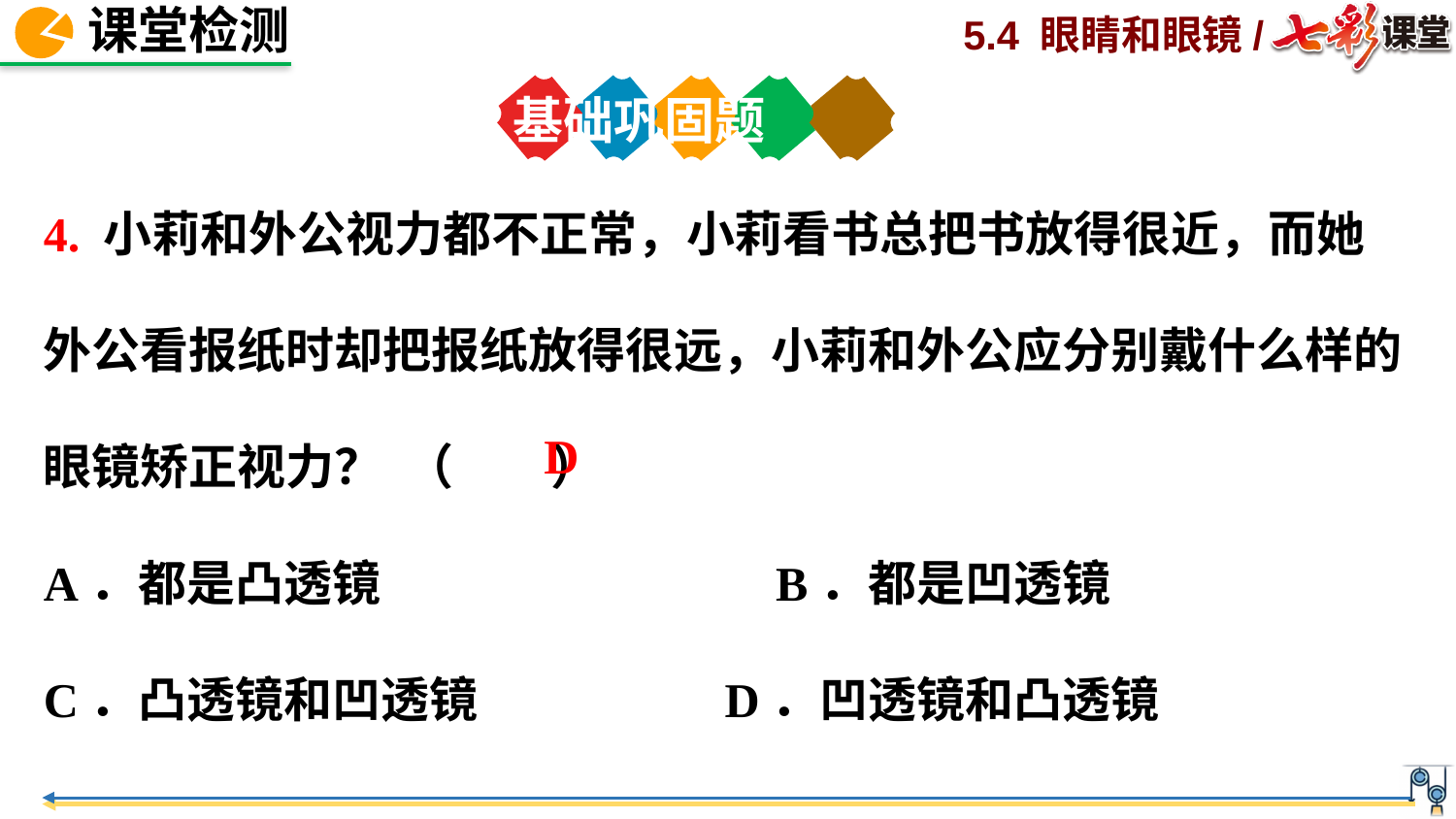

基础巩固题

4. 小莉和外公视力都不正常，小莉看书总把书放得很近，而她外公看报纸时却把报纸放得很远，小莉和外公应分别戴什么样的眼镜矫正视力？  （　　）
A．都是凸透镜	                          B．都是凹透镜
C．凸透镜和凹透镜             	        D．凹透镜和凸透镜
D